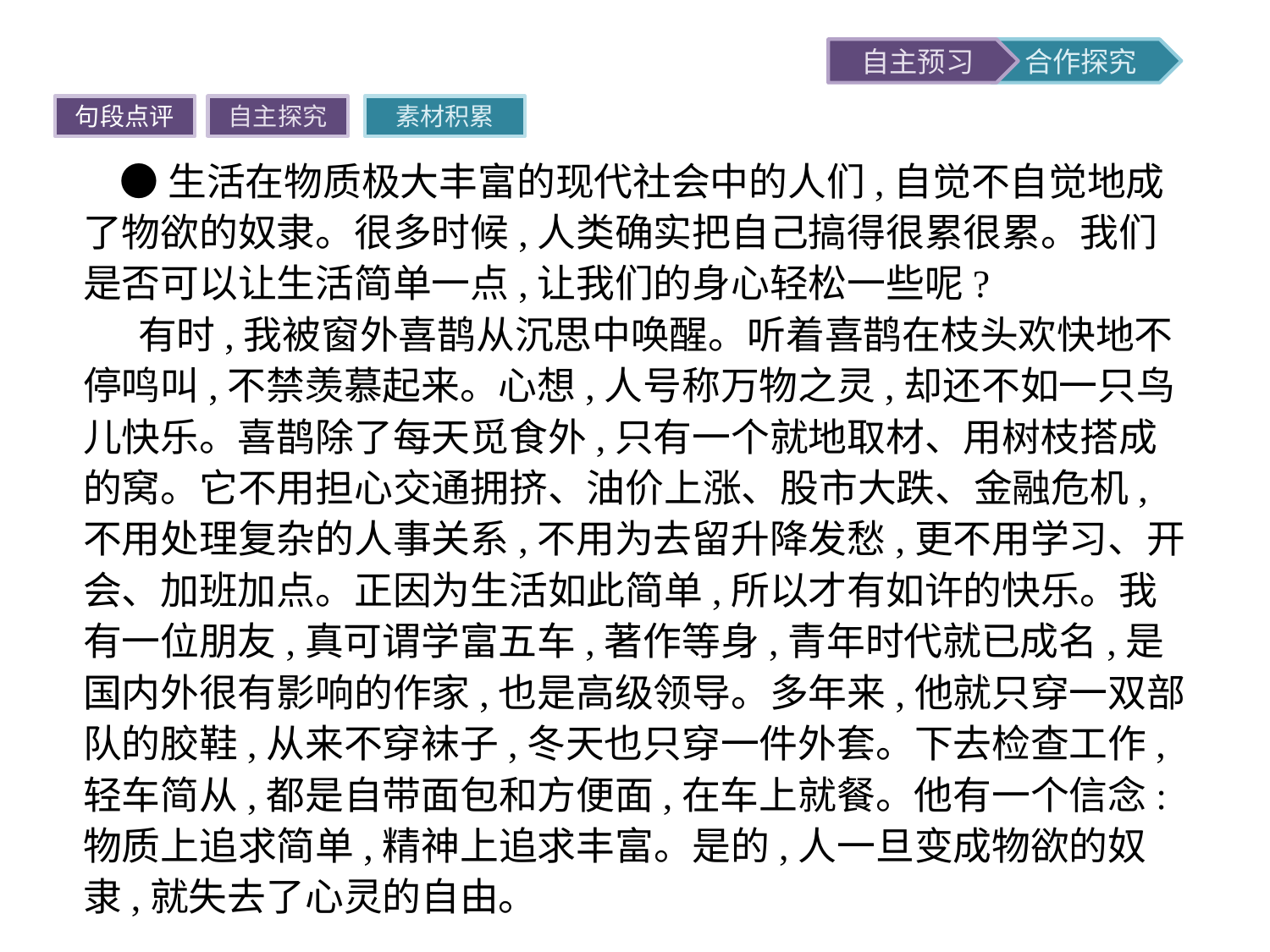

句段点评
自主探究
素材积累
●生活在物质极大丰富的现代社会中的人们,自觉不自觉地成了物欲的奴隶。很多时候,人类确实把自己搞得很累很累。我们是否可以让生活简单一点,让我们的身心轻松一些呢?
 有时,我被窗外喜鹊从沉思中唤醒。听着喜鹊在枝头欢快地不停鸣叫,不禁羡慕起来。心想,人号称万物之灵,却还不如一只鸟儿快乐。喜鹊除了每天觅食外,只有一个就地取材、用树枝搭成的窝。它不用担心交通拥挤、油价上涨、股市大跌、金融危机,不用处理复杂的人事关系,不用为去留升降发愁,更不用学习、开会、加班加点。正因为生活如此简单,所以才有如许的快乐。我有一位朋友,真可谓学富五车,著作等身,青年时代就已成名,是国内外很有影响的作家,也是高级领导。多年来,他就只穿一双部队的胶鞋,从来不穿袜子,冬天也只穿一件外套。下去检查工作,轻车简从,都是自带面包和方便面,在车上就餐。他有一个信念:物质上追求简单,精神上追求丰富。是的,人一旦变成物欲的奴隶,就失去了心灵的自由。